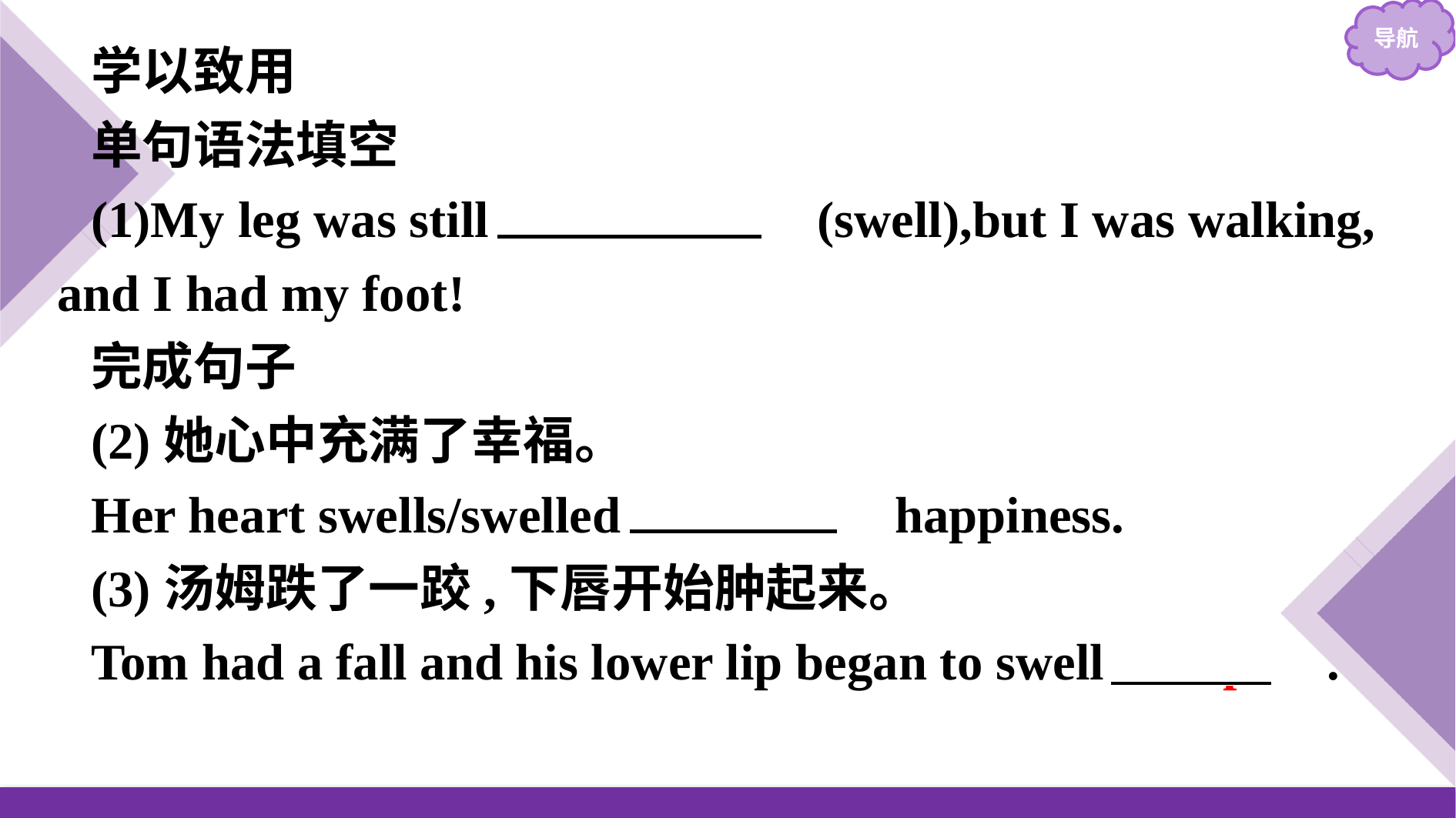

学以致用
单句语法填空
(1)My leg was still 　swollen　(swell),but I was walking, and I had my foot!
完成句子
(2)她心中充满了幸福。
Her heart swells/swelled 　with　 happiness.
(3)汤姆跌了一跤,下唇开始肿起来。
Tom had a fall and his lower lip began to swell 　up　.